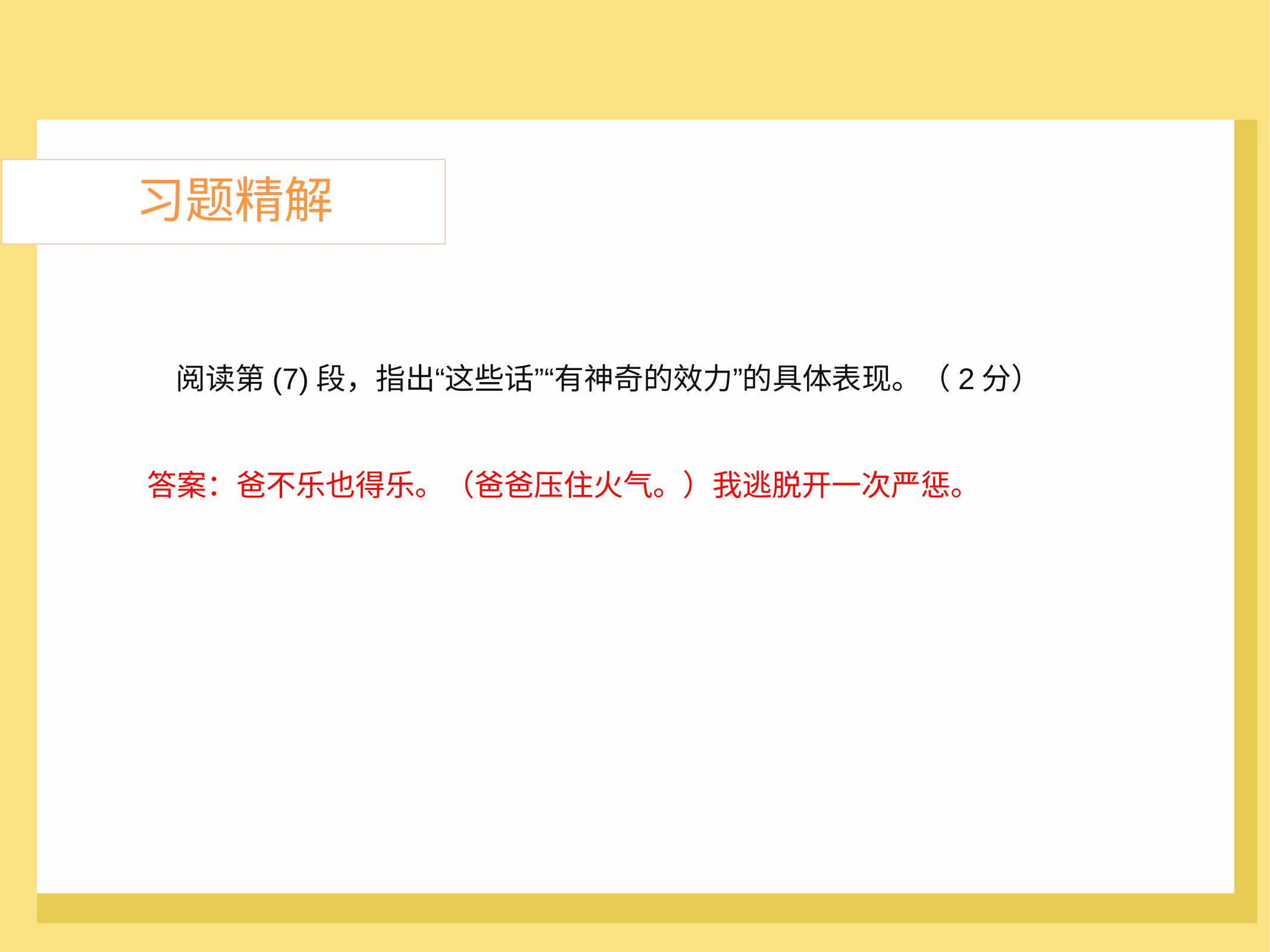

习题精解
阅读第(7)段，指出“这些话”“有神奇的效力”的具体表现。（2分）
答案：爸不乐也得乐。（爸爸压住火气。）我逃脱开一次严惩。